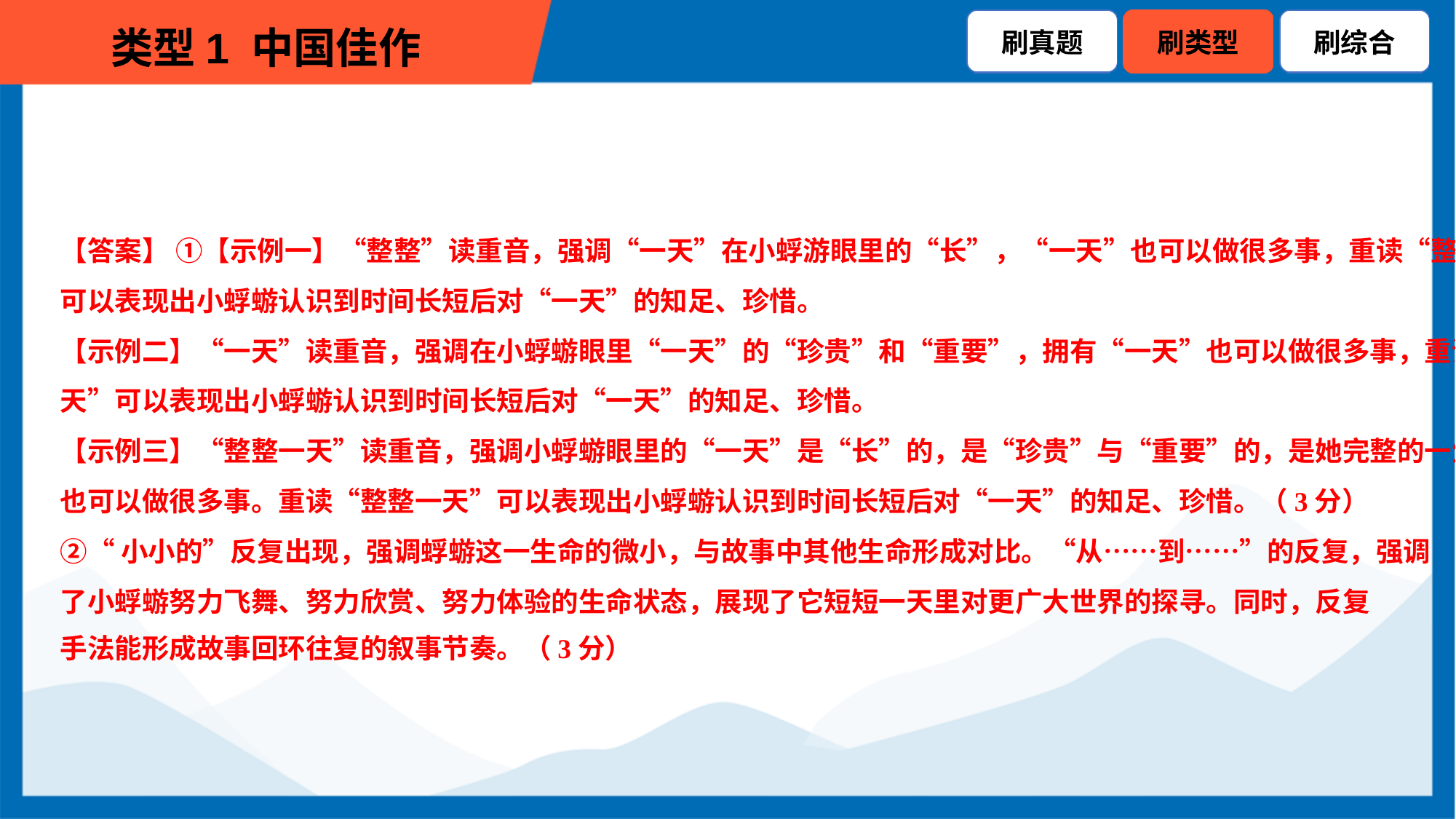

【答案】 ①【示例一】“整整”读重音，强调“一天”在小蜉游眼里的“长”，“一天”也可以做很多事，重读“整整”
可以表现出小蜉蝣认识到时间长短后对“一天”的知足、珍惜。
【示例二】“一天”读重音，强调在小蜉蝣眼里“一天”的“珍贵”和“重要”，拥有“一天”也可以做很多事，重读“一
天”可以表现出小蜉蝣认识到时间长短后对“一天”的知足、珍惜。
【示例三】“整整一天”读重音，强调小蜉蝣眼里的“一天”是“长”的，是“珍贵”与“重要”的，是她完整的一生，
也可以做很多事。重读“整整一天”可以表现出小蜉蝣认识到时间长短后对“一天”的知足、珍惜。（3分）
②“小小的”反复出现，强调蜉蝣这一生命的微小，与故事中其他生命形成对比。“从……到……”的反复，强调
了小蜉蝣努力飞舞、努力欣赏、努力体验的生命状态，展现了它短短一天里对更广大世界的探寻。同时，反复
手法能形成故事回环往复的叙事节奏。（3分）